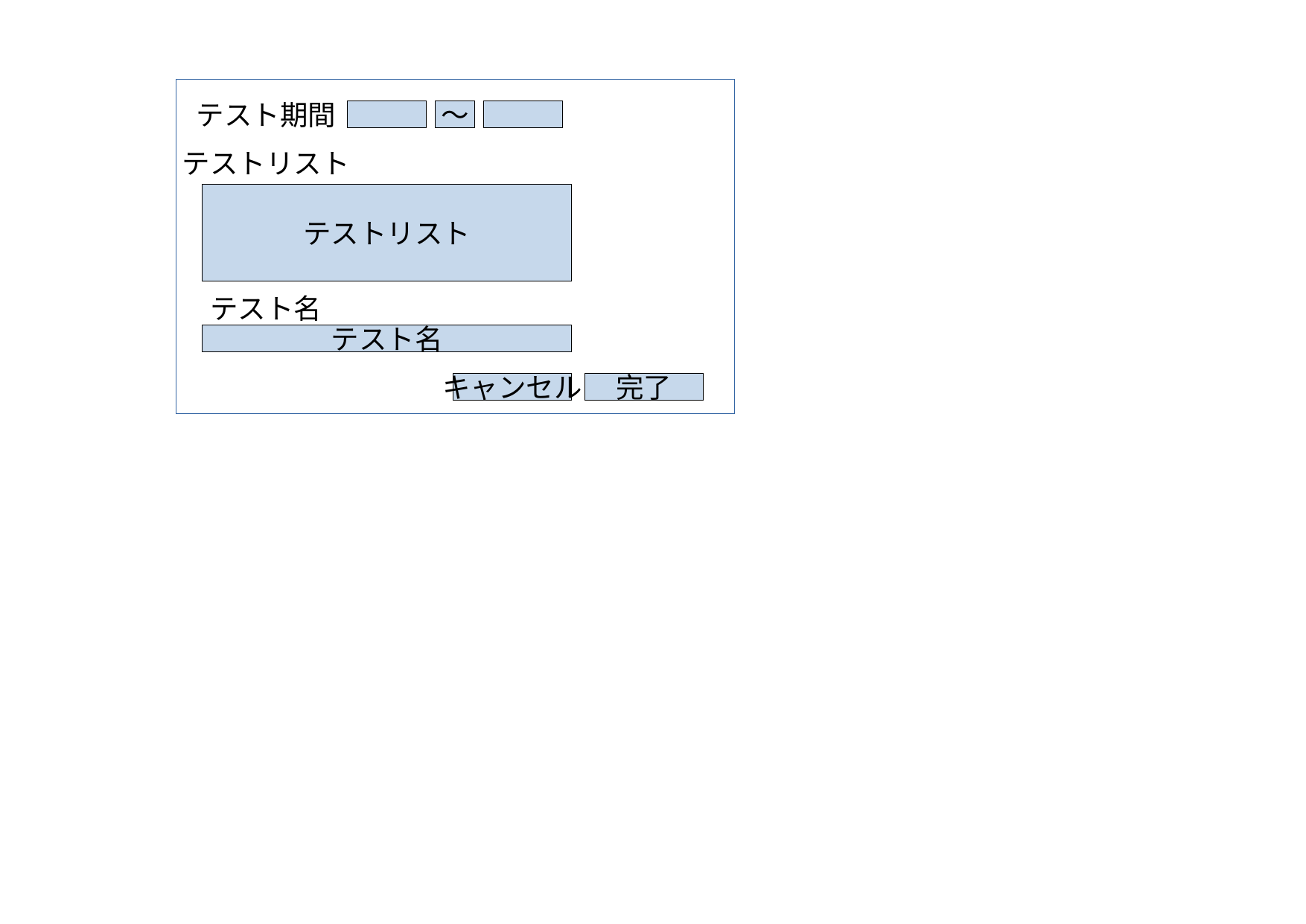

テスト期間

～

テストリスト
テストリスト
テスト名
テスト名
キャンセル
完了